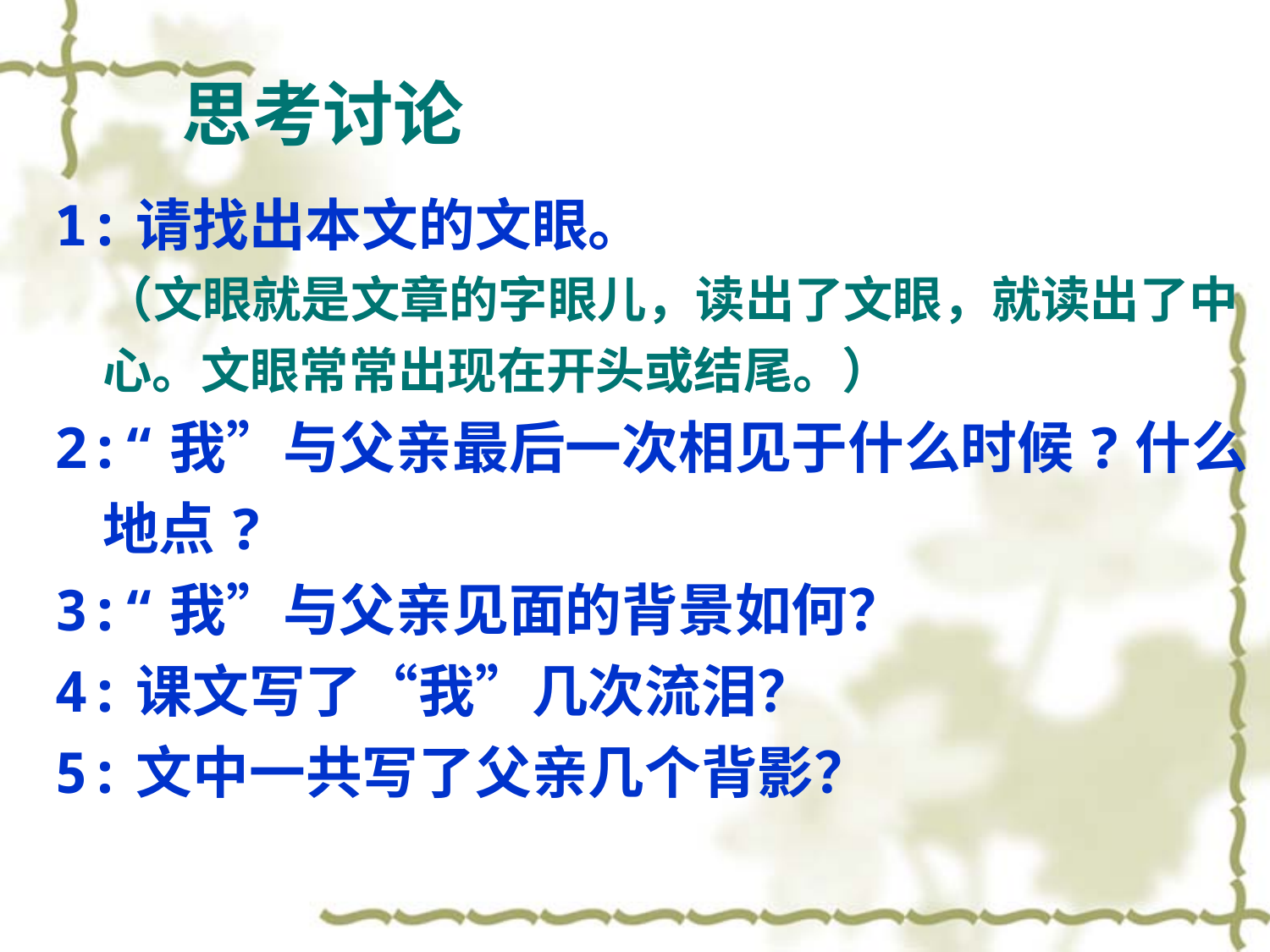

思考讨论
1:请找出本文的文眼。
　（文眼就是文章的字眼儿，读出了文眼，就读出了中心。文眼常常出现在开头或结尾。）
2:“我”与父亲最后一次相见于什么时候?什么地点?
3:“我”与父亲见面的背景如何？
4:课文写了“我”几次流泪？
5:文中一共写了父亲几个背影？